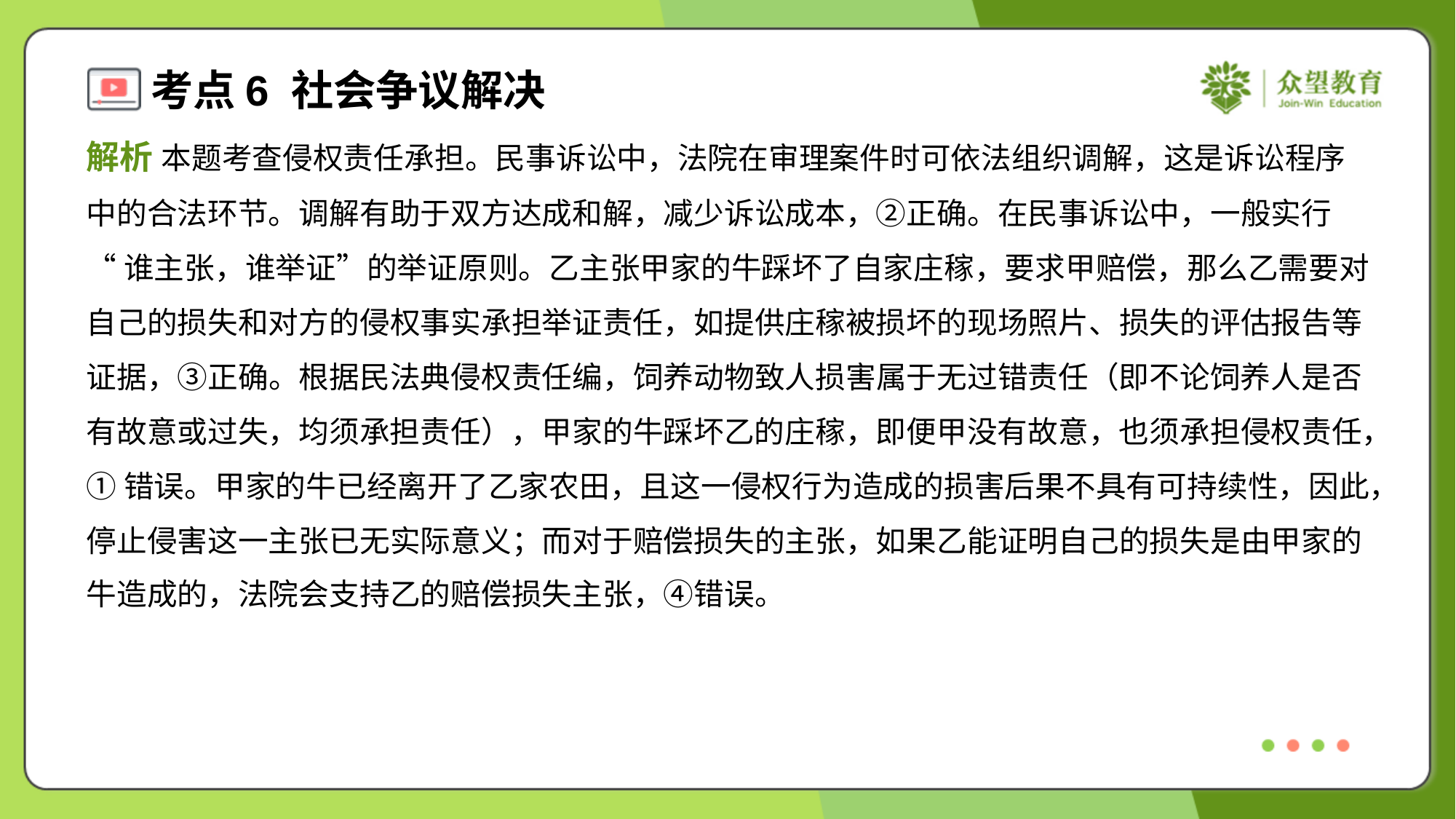

解析 本题考查侵权责任承担。民事诉讼中，法院在审理案件时可依法组织调解，这是诉讼程序
中的合法环节。调解有助于双方达成和解，减少诉讼成本，②正确。在民事诉讼中，一般实行
“谁主张，谁举证”的举证原则。乙主张甲家的牛踩坏了自家庄稼，要求甲赔偿，那么乙需要对
自己的损失和对方的侵权事实承担举证责任，如提供庄稼被损坏的现场照片、损失的评估报告等
证据，③正确。根据民法典侵权责任编，饲养动物致人损害属于无过错责任（即不论饲养人是否
有故意或过失，均须承担责任），甲家的牛踩坏乙的庄稼，即便甲没有故意，也须承担侵权责任，
①错误。甲家的牛已经离开了乙家农田，且这一侵权行为造成的损害后果不具有可持续性，因此，
停止侵害这一主张已无实际意义；而对于赔偿损失的主张，如果乙能证明自己的损失是由甲家的
牛造成的，法院会支持乙的赔偿损失主张，④错误。